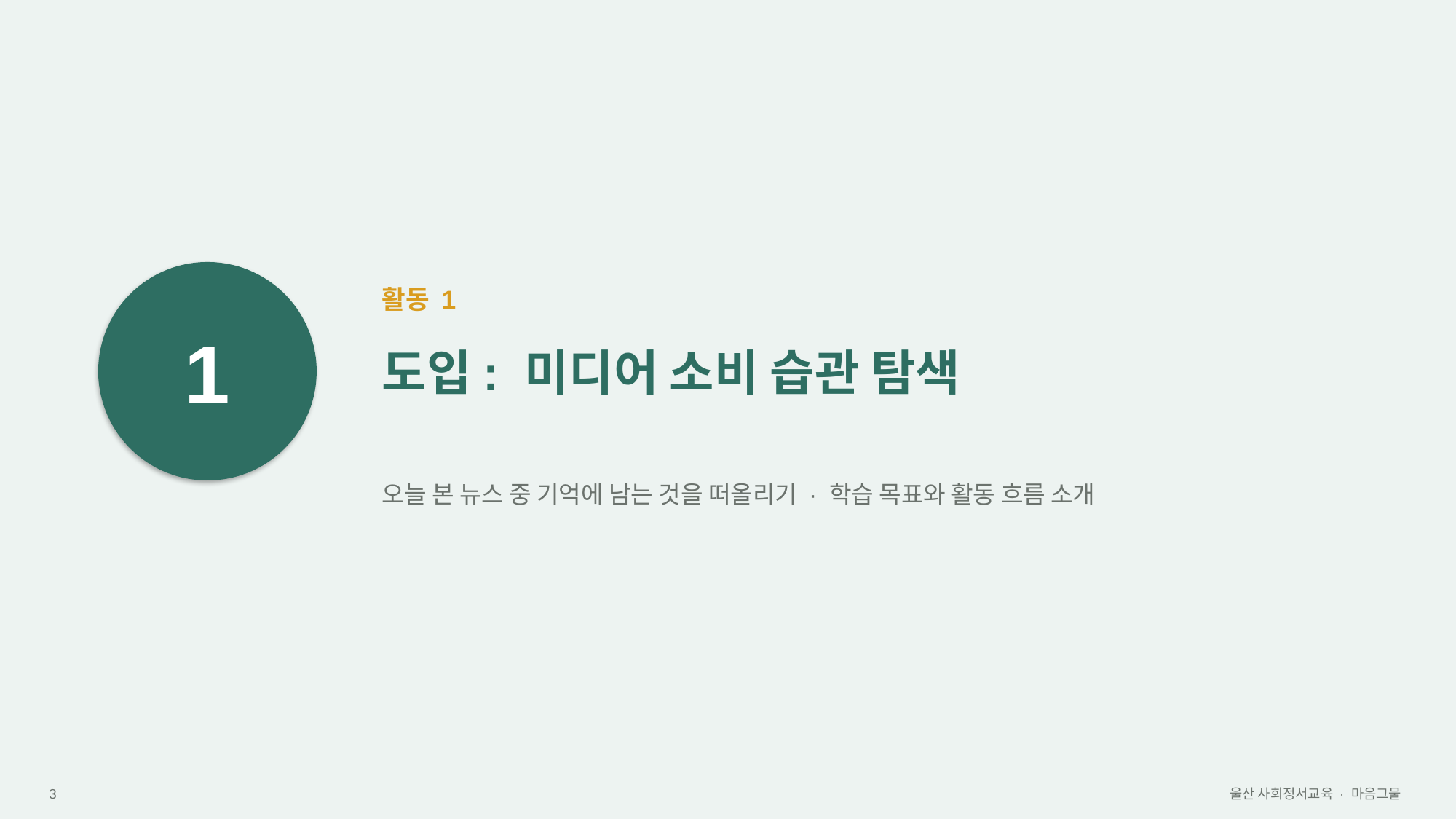

1
활동 1
도입: 미디어 소비 습관 탐색
오늘 본 뉴스 중 기억에 남는 것을 떠올리기 · 학습 목표와 활동 흐름 소개
3
울산 사회정서교육 · 마음그물